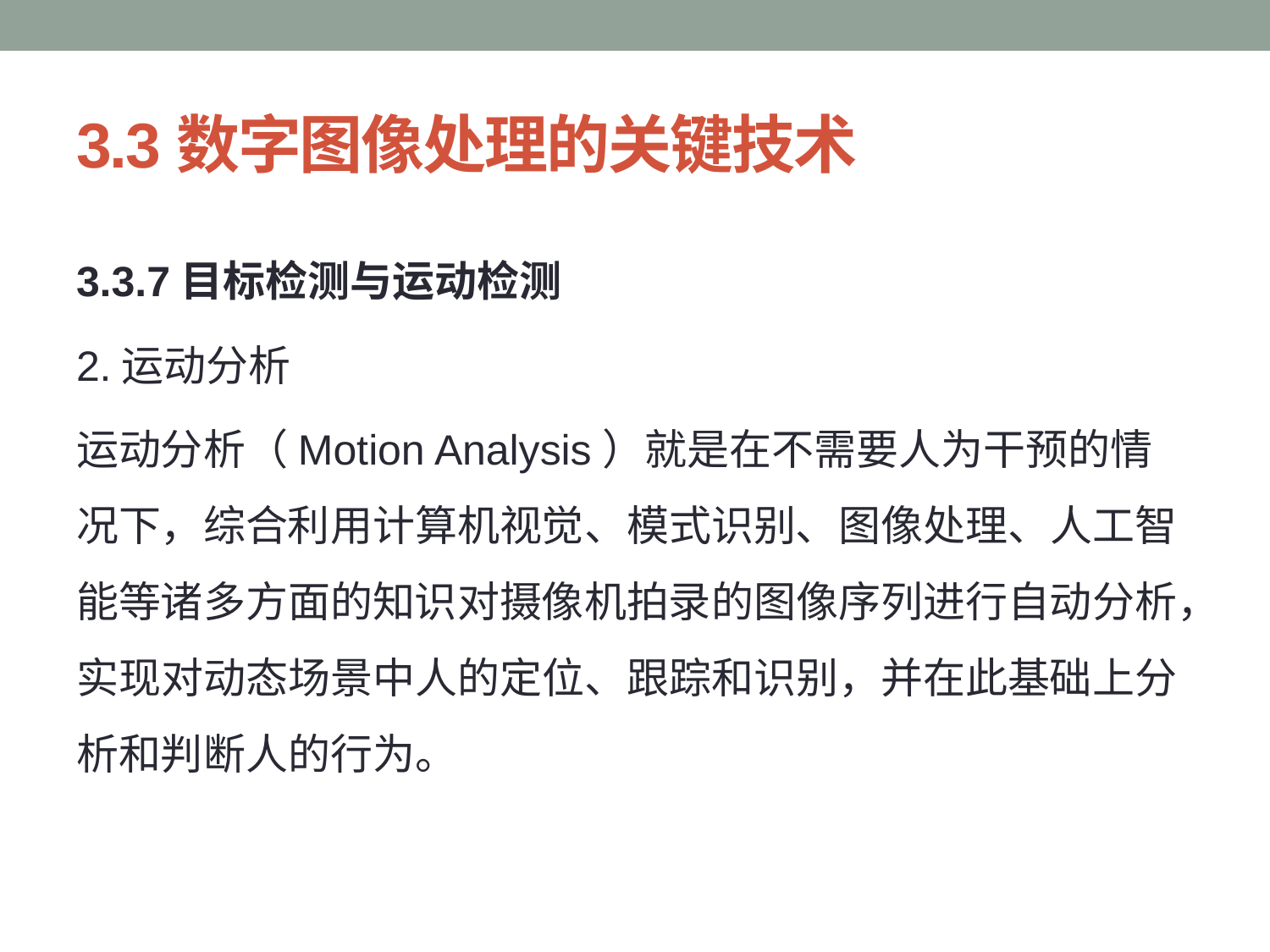

# 3.3数字图像处理的关键技术
3.3.7目标检测与运动检测
2.运动分析
运动分析（Motion Analysis）就是在不需要人为干预的情况下，综合利用计算机视觉、模式识别、图像处理、人工智能等诸多方面的知识对摄像机拍录的图像序列进行自动分析，实现对动态场景中人的定位、跟踪和识别，并在此基础上分析和判断人的行为。